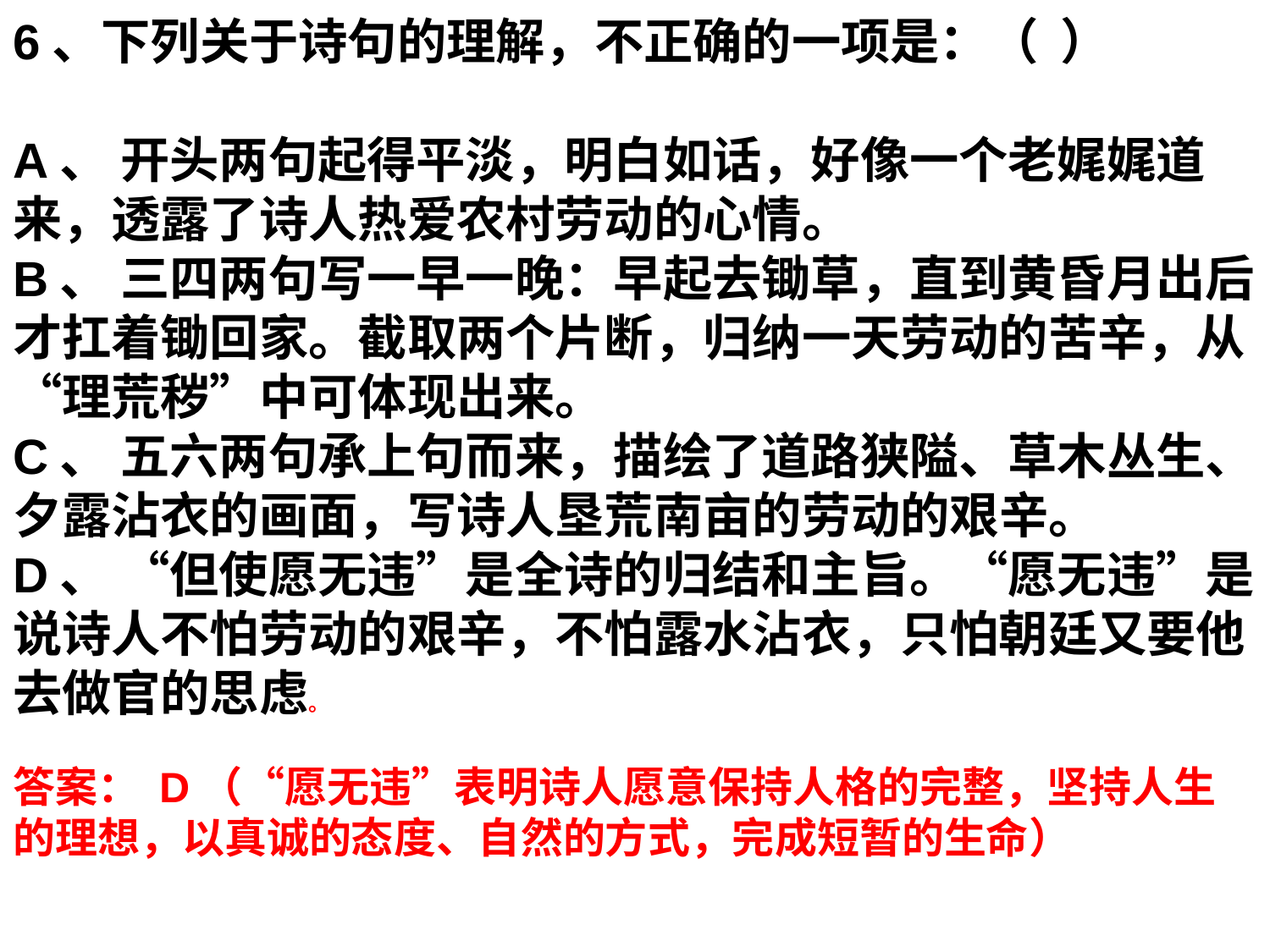

6、下列关于诗句的理解，不正确的一项是：（  ）

A、 开头两句起得平淡，明白如话，好像一个老娓娓道来，透露了诗人热爱农村劳动的心情。
B、 三四两句写一早一晚：早起去锄草，直到黄昏月出后才扛着锄回家。截取两个片断，归纳一天劳动的苦辛，从“理荒秽”中可体现出来。
C、 五六两句承上句而来，描绘了道路狭隘、草木丛生、夕露沾衣的画面，写诗人垦荒南亩的劳动的艰辛。
D、 “但使愿无违”是全诗的归结和主旨。“愿无违”是说诗人不怕劳动的艰辛，不怕露水沾衣，只怕朝廷又要他去做官的思虑。

答案： D（“愿无违”表明诗人愿意保持人格的完整，坚持人生的理想，以真诚的态度、自然的方式，完成短暂的生命）